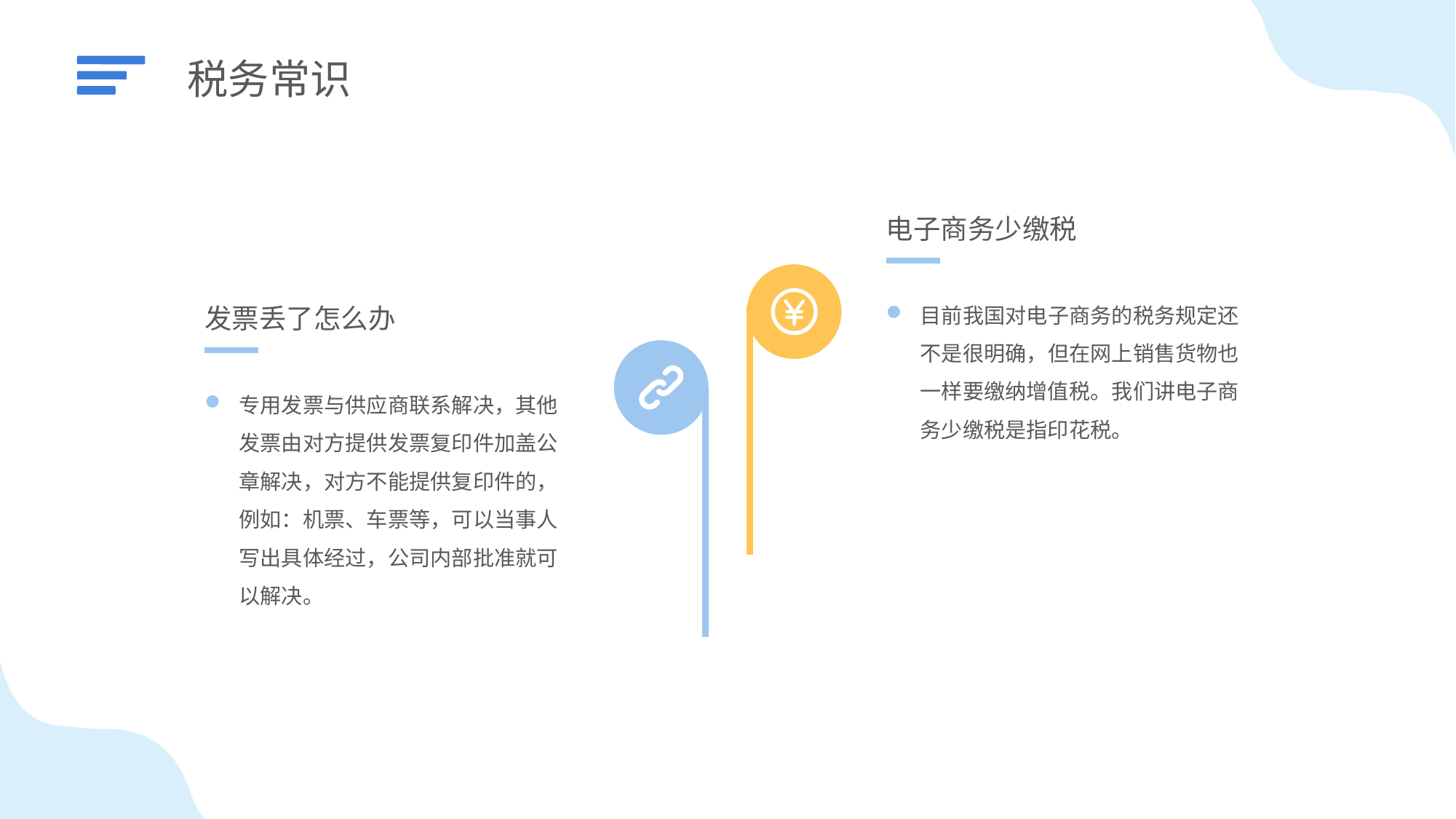

税务常识

电子商务少缴税
目前我国对电子商务的税务规定还不是很明确，但在网上销售货物也一样要缴纳增值税。我们讲电子商务少缴税是指印花税。

发票丢了怎么办
专用发票与供应商联系解决，其他发票由对方提供发票复印件加盖公章解决，对方不能提供复印件的，例如：机票、车票等，可以当事人写出具体经过，公司内部批准就可以解决。